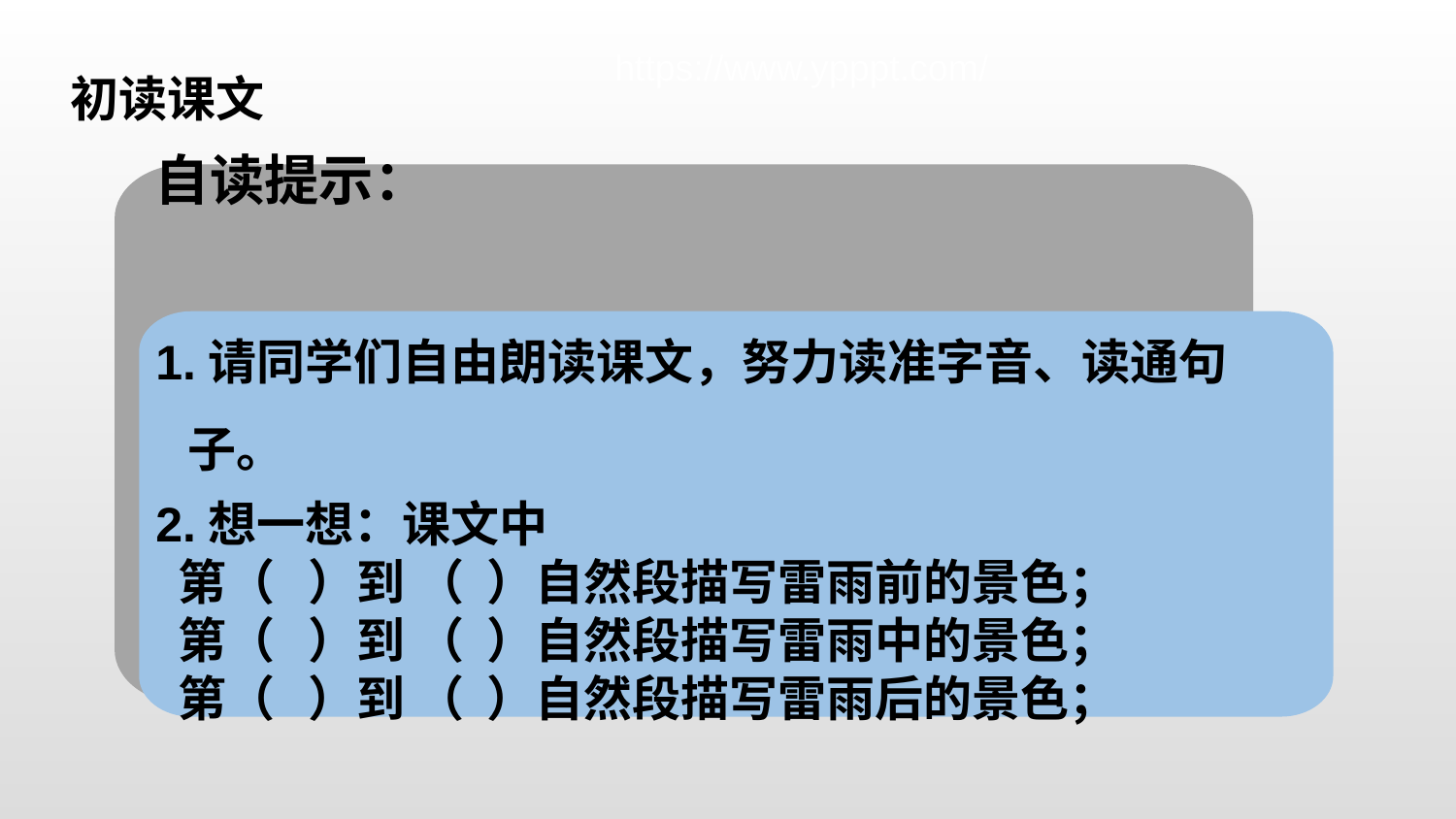

https://www.ypppt.com/
初读课文
自读提示：
1.请同学们自由朗读课文，努力读准字音、读通句子。
2.想一想：课文中
 第（   ）到 （  ）自然段描写雷雨前的景色；
 第（   ）到 （  ）自然段描写雷雨中的景色；
 第（   ）到 （  ）自然段描写雷雨后的景色；